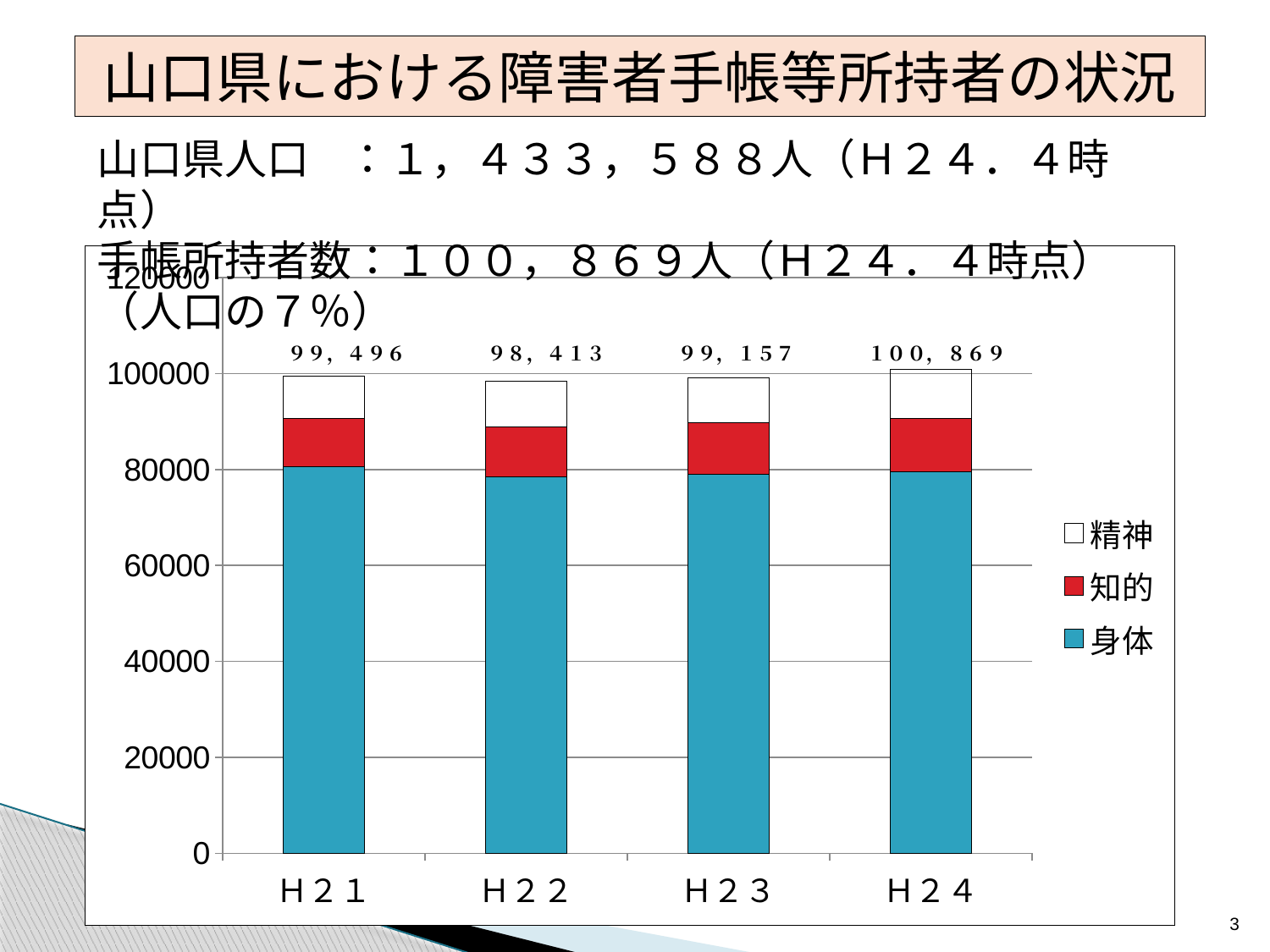

山口県における障害者手帳等所持者の状況
山口県人口    ：１，４３３，５８８人（Ｈ２４．４時点）
手帳所持者数：１００，８６９人（Ｈ２４．４時点）（人口の７％）

### Chart

| Category | 身体 | 知的 | 精神 |
|---|---|---|---|
| Ｈ２１ | 80528.0 | 10145.0 | 8823.0 |
| Ｈ２２ | 78454.0 | 10473.0 | 9486.0 |
| Ｈ２３ | 78923.0 | 10757.0 | 9477.0 |
| Ｈ２４ | 79530.0 | 11079.0 | 10260.0 |
3